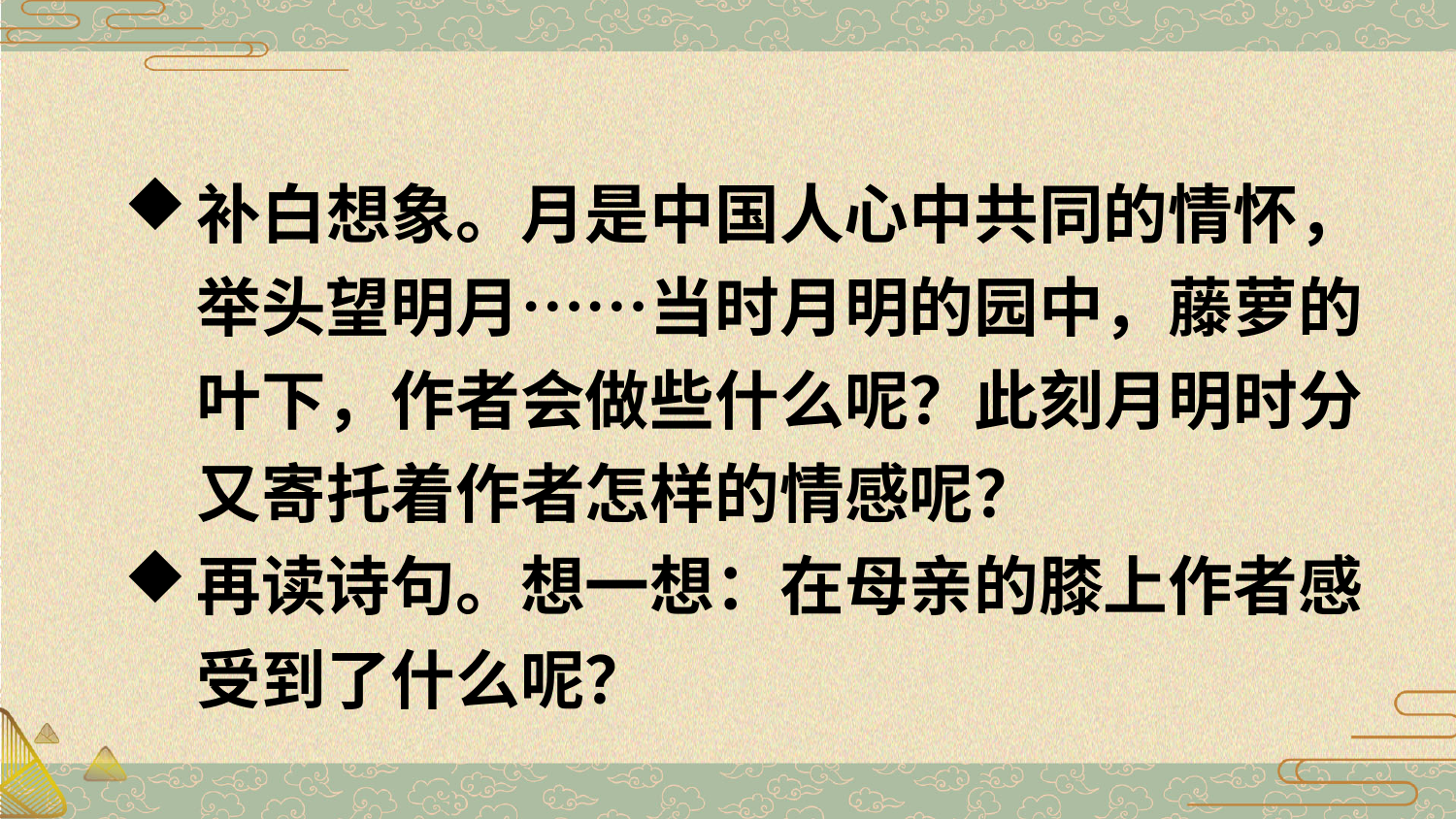

补白想象。月是中国人心中共同的情怀，举头望明月……当时月明的园中，藤萝的叶下，作者会做些什么呢？此刻月明时分又寄托着作者怎样的情感呢？
再读诗句。想一想：在母亲的膝上作者感受到了什么呢？